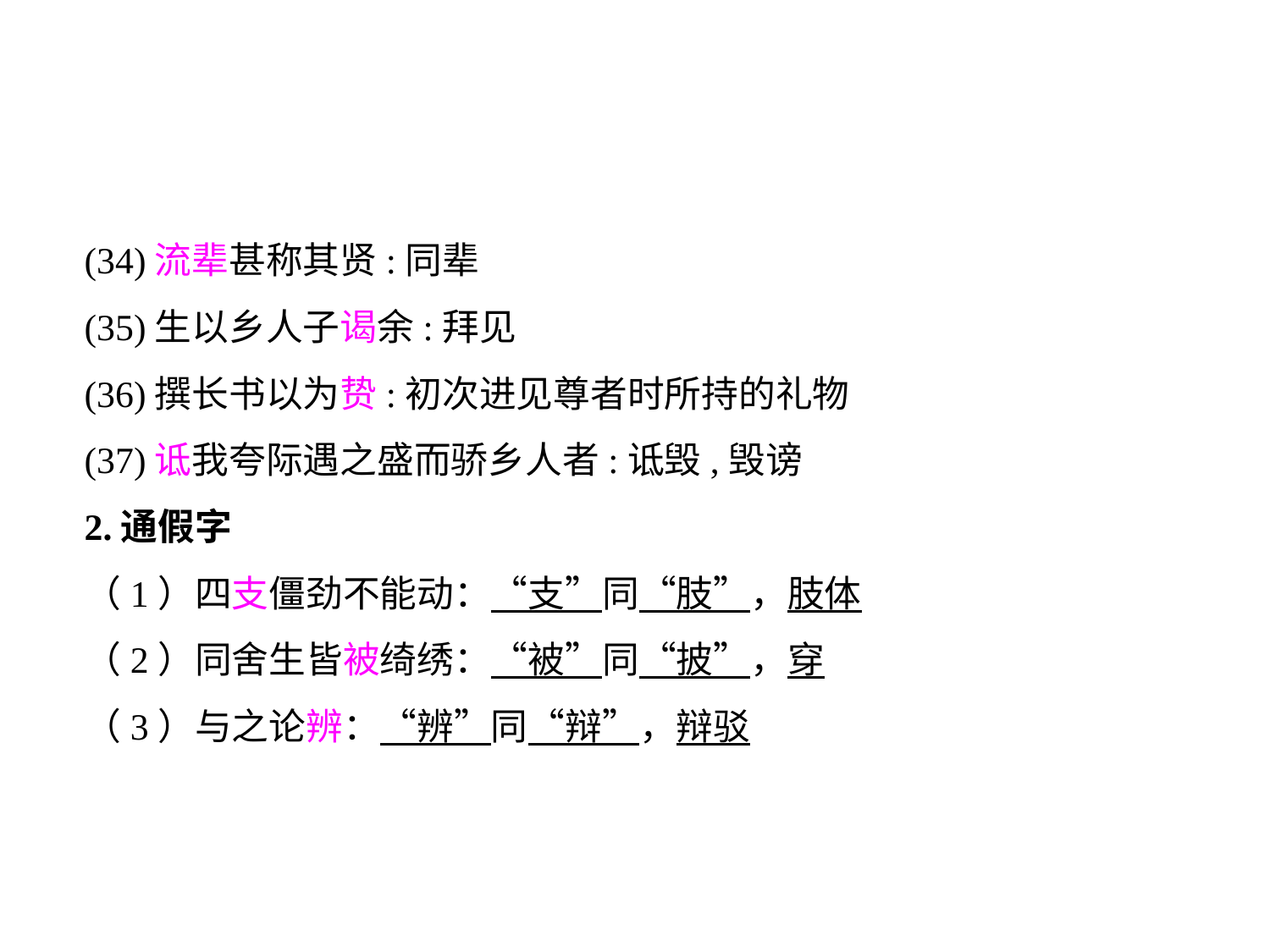

(34)流辈甚称其贤:同辈
(35)生以乡人子谒余:拜见
(36)撰长书以为贽:初次进见尊者时所持的礼物
(37)诋我夸际遇之盛而骄乡人者:诋毁,毁谤
2.通假字
（1）四支僵劲不能动：“支”同“肢”，肢体
（2）同舍生皆被绮绣：“被”同“披”，穿
（3）与之论辨：“辨”同“辩”，辩驳